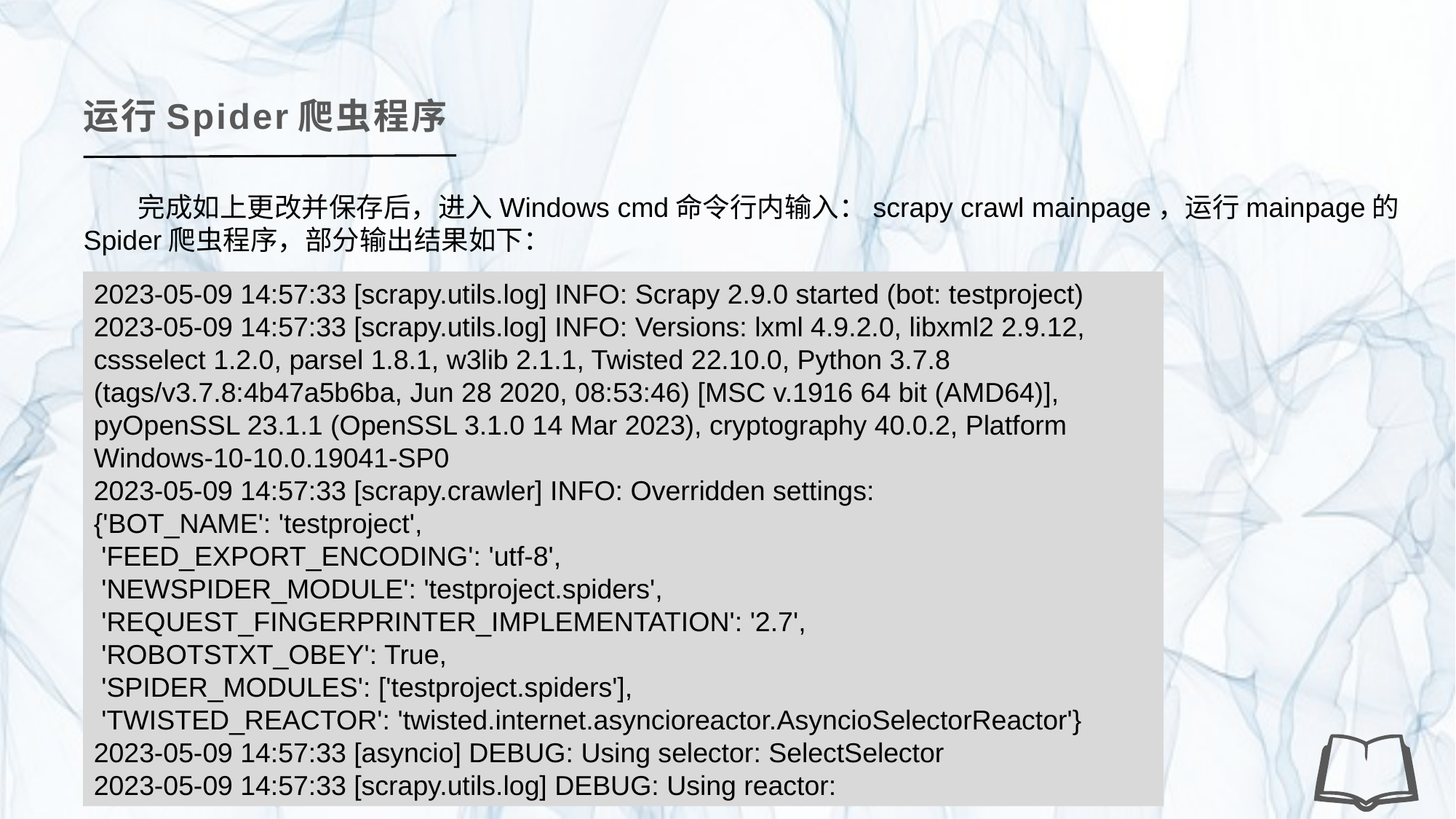

运行Spider爬虫程序
完成如上更改并保存后，进入Windows cmd命令行内输入：scrapy crawl mainpage，运行mainpage的Spider爬虫程序，部分输出结果如下：

2023-05-09 14:57:33 [scrapy.utils.log] INFO: Scrapy 2.9.0 started (bot: testproject)
2023-05-09 14:57:33 [scrapy.utils.log] INFO: Versions: lxml 4.9.2.0, libxml2 2.9.12, cssselect 1.2.0, parsel 1.8.1, w3lib 2.1.1, Twisted 22.10.0, Python 3.7.8 (tags/v3.7.8:4b47a5b6ba, Jun 28 2020, 08:53:46) [MSC v.1916 64 bit (AMD64)], pyOpenSSL 23.1.1 (OpenSSL 3.1.0 14 Mar 2023), cryptography 40.0.2, Platform Windows-10-10.0.19041-SP0
2023-05-09 14:57:33 [scrapy.crawler] INFO: Overridden settings:
{'BOT_NAME': 'testproject',
 'FEED_EXPORT_ENCODING': 'utf-8',
 'NEWSPIDER_MODULE': 'testproject.spiders',
 'REQUEST_FINGERPRINTER_IMPLEMENTATION': '2.7',
 'ROBOTSTXT_OBEY': True,
 'SPIDER_MODULES': ['testproject.spiders'],
 'TWISTED_REACTOR': 'twisted.internet.asyncioreactor.AsyncioSelectorReactor'}
2023-05-09 14:57:33 [asyncio] DEBUG: Using selector: SelectSelector
2023-05-09 14:57:33 [scrapy.utils.log] DEBUG: Using reactor:

18